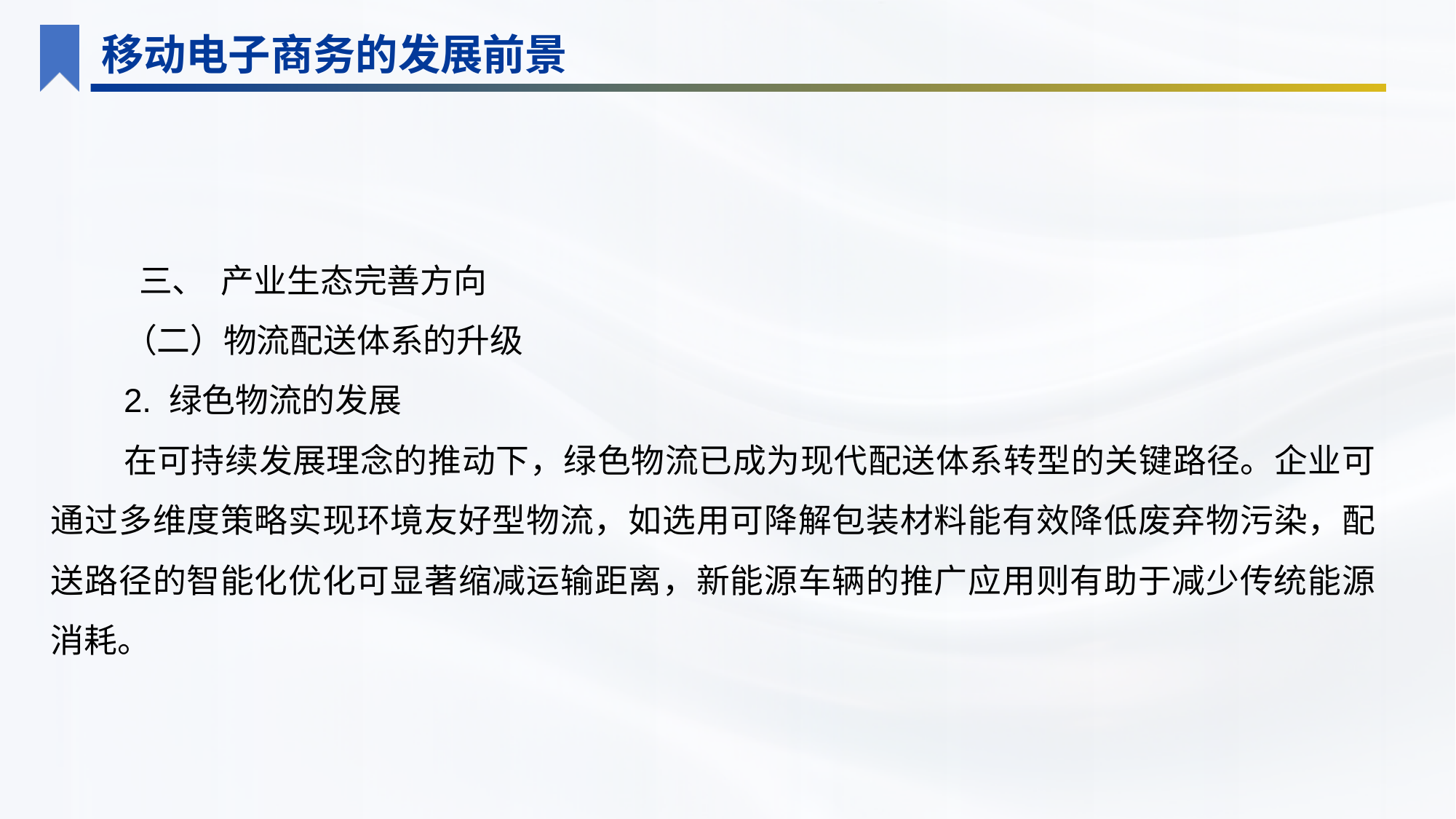

移动电子商务的发展前景
 三、  产业生态完善方向
（二）物流配送体系的升级
2. 绿色物流的发展
在可持续发展理念的推动下，绿色物流已成为现代配送体系转型的关键路径。企业可通过多维度策略实现环境友好型物流，如选用可降解包装材料能有效降低废弃物污染，配送路径的智能化优化可显著缩减运输距离，新能源车辆的推广应用则有助于减少传统能源消耗。